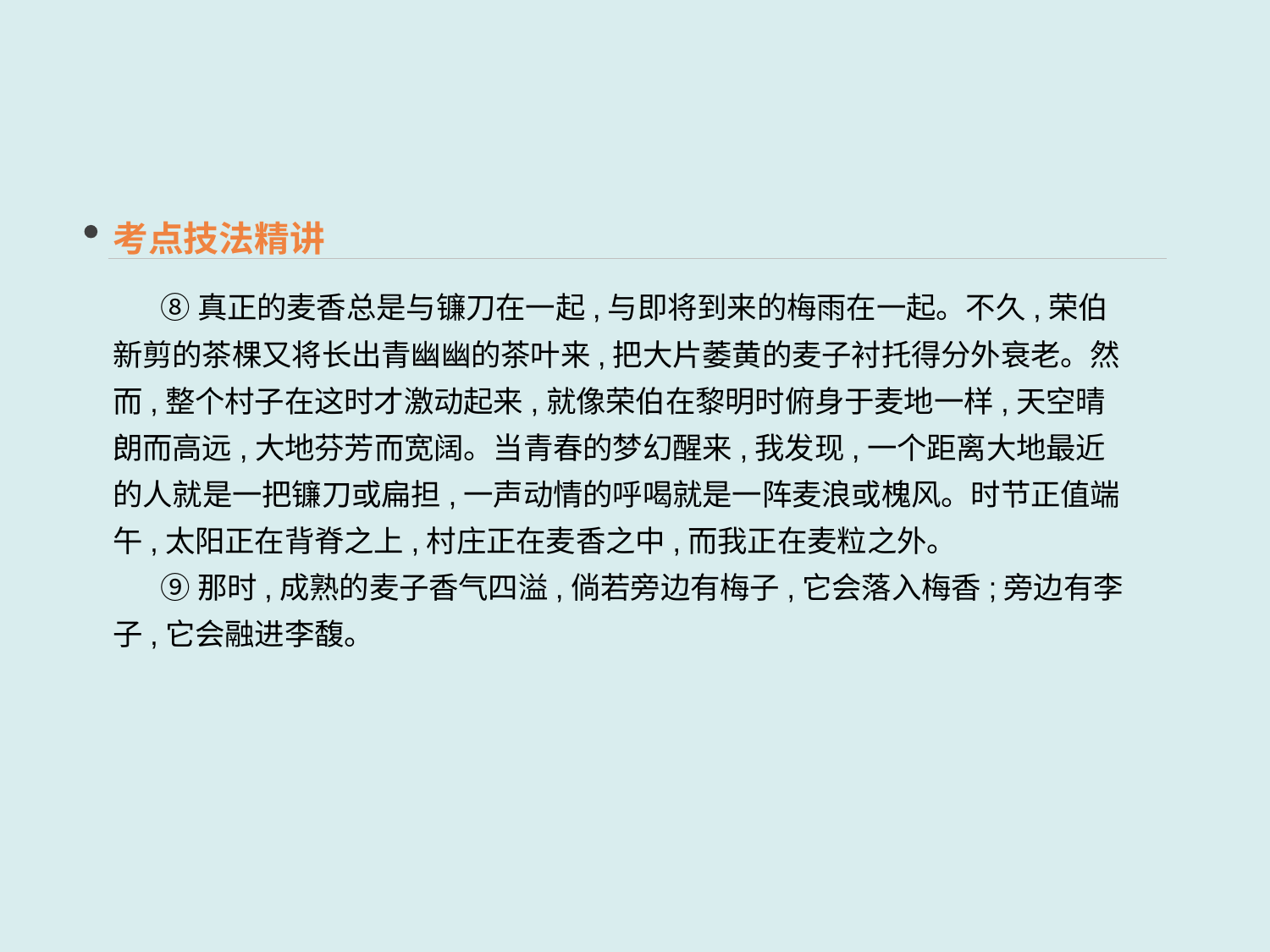

考点技法精讲

       ⑧真正的麦香总是与镰刀在一起,与即将到来的梅雨在一起。不久,荣伯新剪的茶棵又将长出青幽幽的茶叶来,把大片萎黄的麦子衬托得分外衰老。然而,整个村子在这时才激动起来,就像荣伯在黎明时俯身于麦地一样,天空晴朗而高远,大地芬芳而宽阔。当青春的梦幻醒来,我发现,一个距离大地最近的人就是一把镰刀或扁担,一声动情的呼喝就是一阵麦浪或槐风。时节正值端午,太阳正在背脊之上,村庄正在麦香之中,而我正在麦粒之外。
       ⑨那时,成熟的麦子香气四溢,倘若旁边有梅子,它会落入梅香;旁边有李子,它会融进李馥。